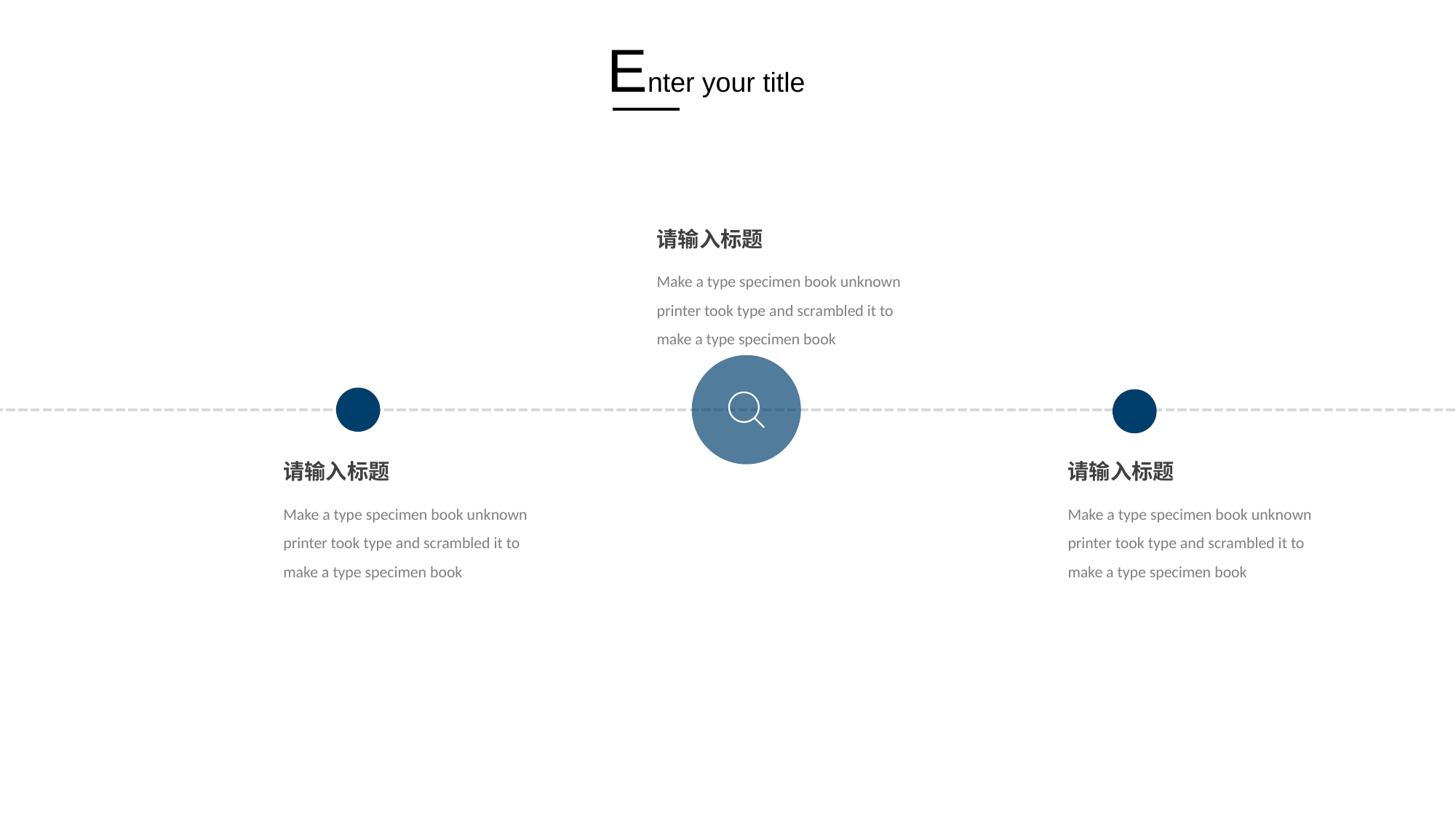

Enter your title
请输入标题
Make a type specimen book unknown printer took type and scrambled it to make a type specimen book

请输入标题
Make a type specimen book unknown printer took type and scrambled it to make a type specimen book

请输入标题
Make a type specimen book unknown printer took type and scrambled it to make a type specimen book